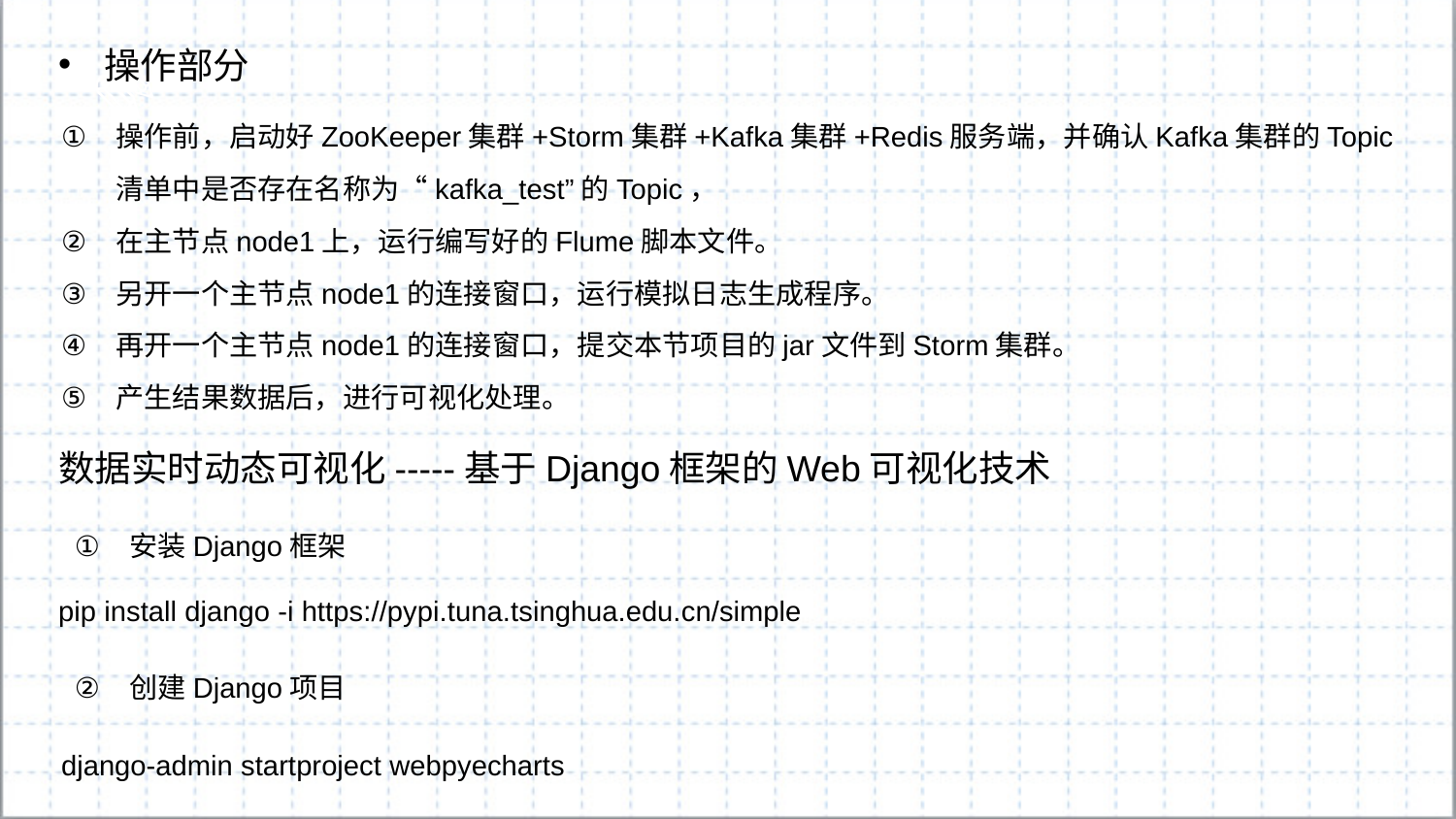

操作部分
操作前，启动好ZooKeeper集群+Storm集群+Kafka集群+Redis服务端，并确认Kafka集群的Topic清单中是否存在名称为“kafka_test”的Topic，
在主节点node1上，运行编写好的Flume脚本文件。
另开一个主节点node1的连接窗口，运行模拟日志生成程序。
再开一个主节点node1的连接窗口，提交本节项目的jar文件到Storm集群。
产生结果数据后，进行可视化处理。
数据实时动态可视化-----基于Django框架的Web可视化技术
安装Django框架
pip install django -i https://pypi.tuna.tsinghua.edu.cn/simple
创建Django项目
django-admin startproject webpyecharts